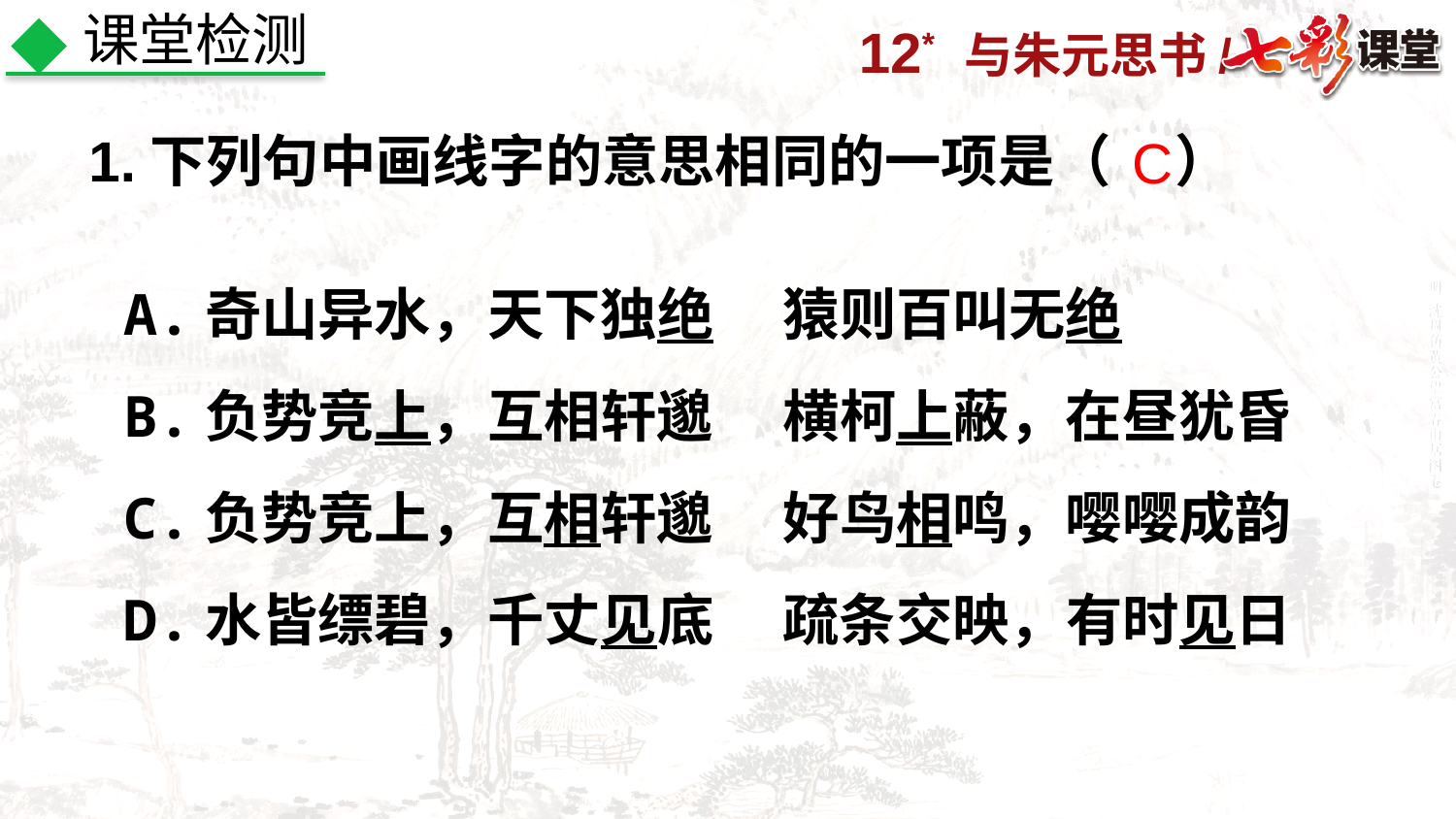

课堂检测

1.下列句中画线字的意思相同的一项是（     ）
C
A.奇山异水，天下独绝　 猿则百叫无绝
B.负势竞上，互相轩邈　 横柯上蔽，在昼犹昏
C.负势竞上，互相轩邈　 好鸟相鸣，嘤嘤成韵
D.水皆缥碧，千丈见底　 疏条交映，有时见日